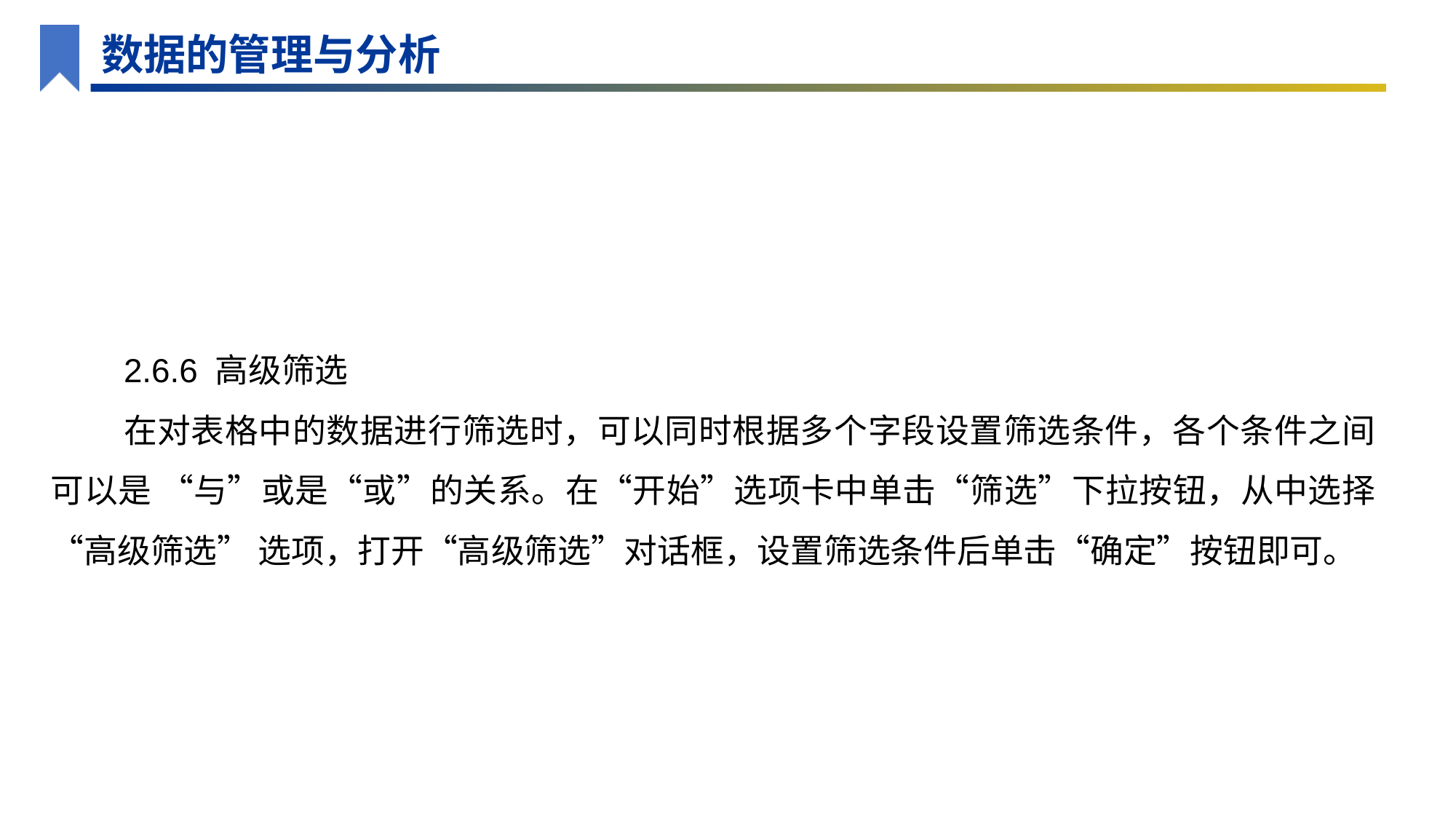

数据的管理与分析
2.6.6 高级筛选
在对表格中的数据进行筛选时，可以同时根据多个字段设置筛选条件，各个条件之间可以是 “与”或是“或”的关系。在“开始”选项卡中单击“筛选”下拉按钮，从中选择“高级筛选” 选项，打开“高级筛选”对话框，设置筛选条件后单击“确定”按钮即可。